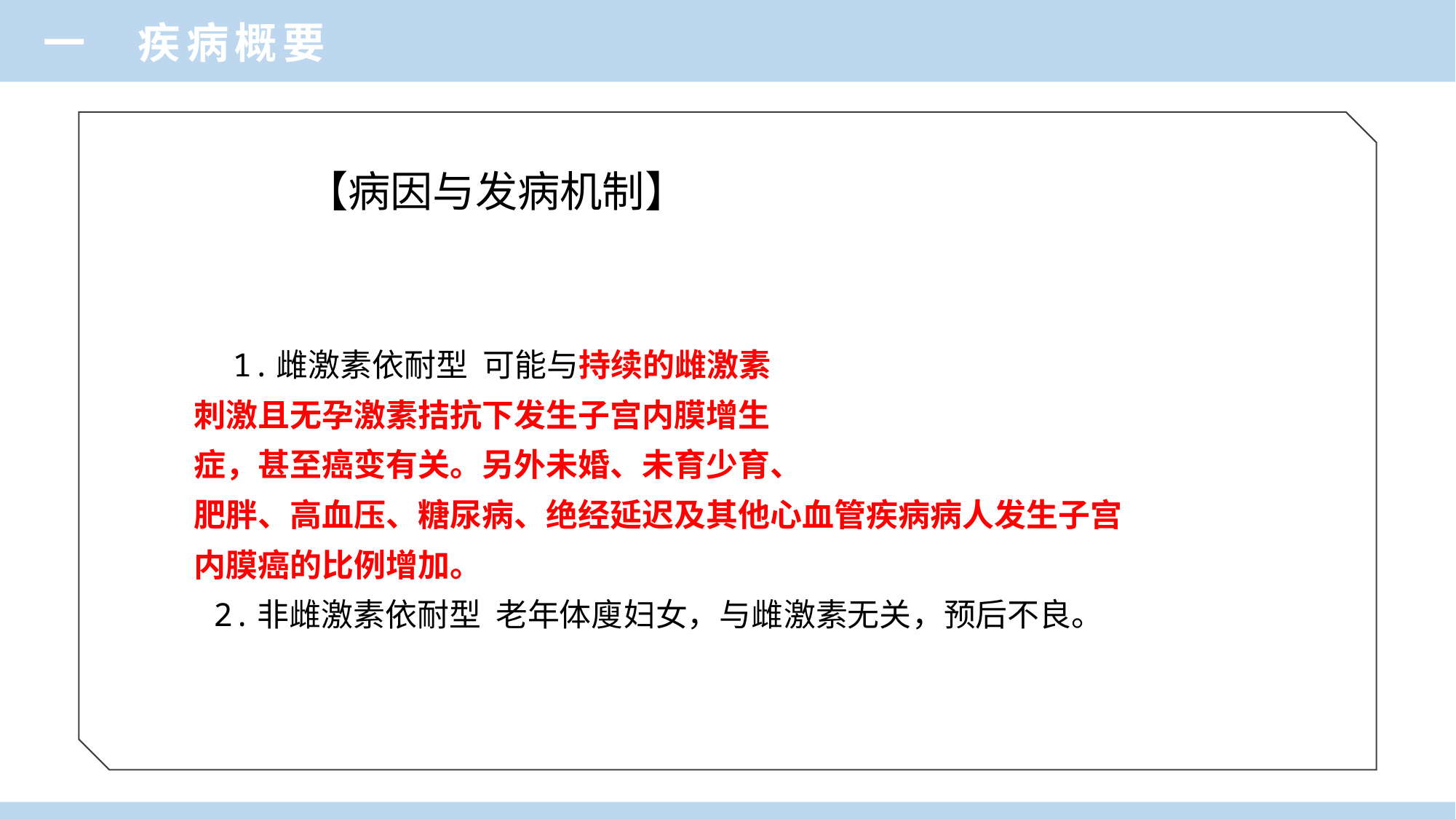

一   疾病概要

【病因与发病机制】
# 1.雌激素依耐型  可能与持续的雌激素 刺激且无孕激素拮抗下发生子宫内膜增生 症，甚至癌变有关。另外未婚、未育少育、 肥胖、高血压、糖尿病、绝经延迟及其他心血管疾病病人发生子宫内膜癌的比例增加。 2.非雌激素依耐型  老年体廋妇女，与雌激素无关，预后不良。